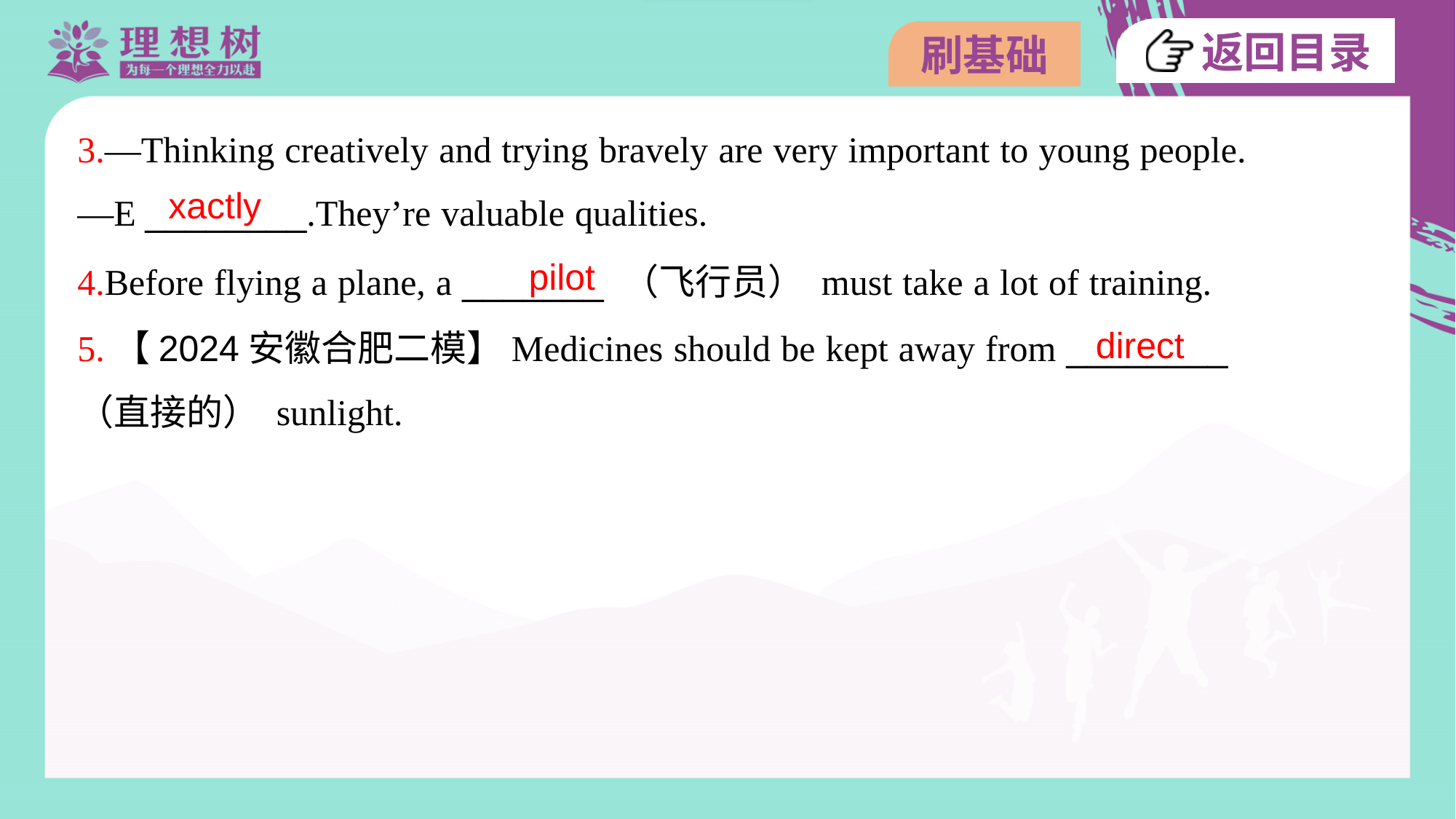

3.—Thinking creatively and trying bravely are very important to young people.
—E ________.They’re valuable qualities.
xactly
pilot
4.Before flying a plane, a _______ （飞行员） must take a lot of training.
5.【2024安徽合肥二模】Medicines should be kept away from ________
（直接的） sunlight.
direct